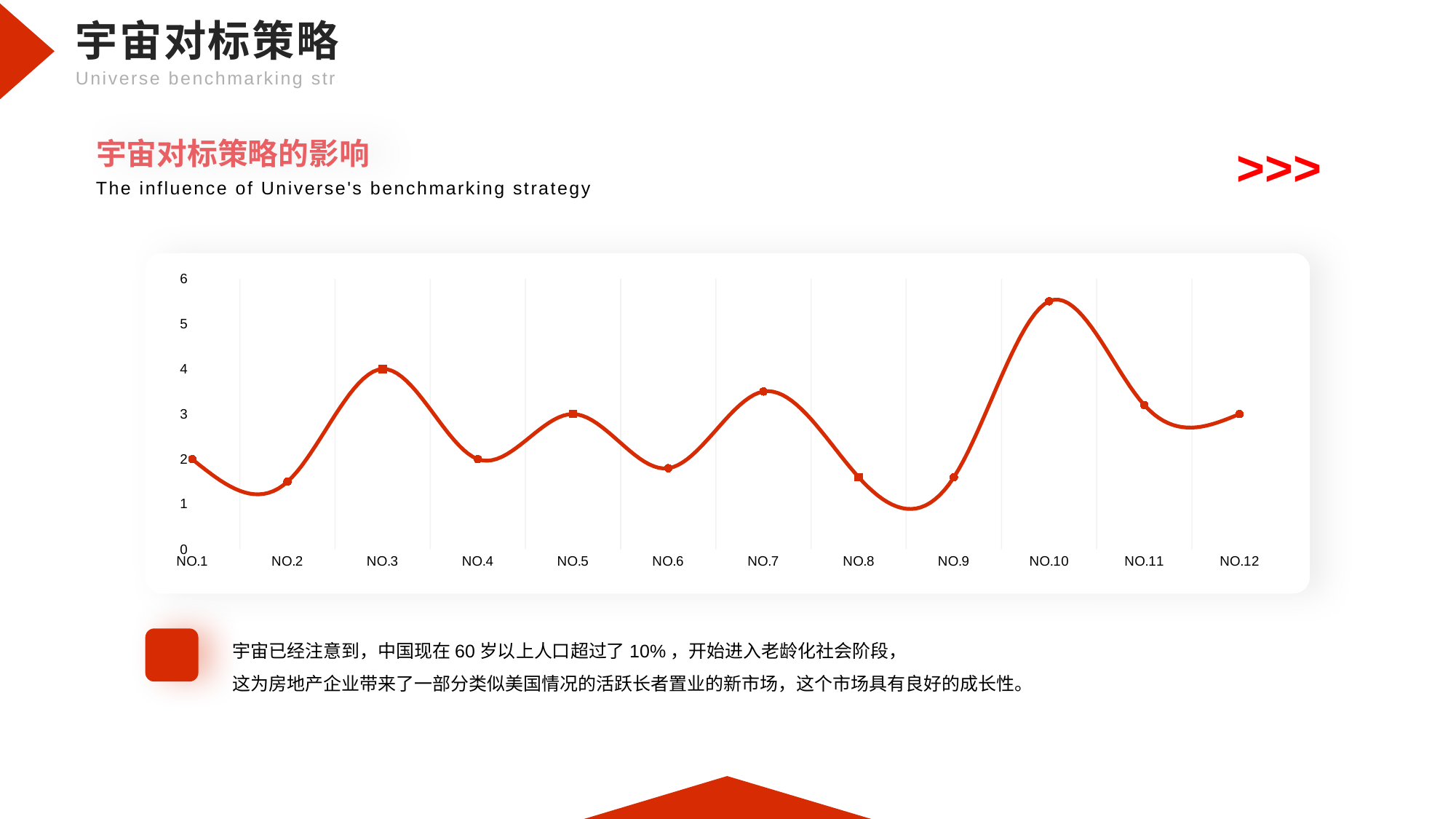

宇宙对标策略的影响
>>>
The influence of Universe's benchmarking strategy

### Chart

| Category | 系列 2 |
|---|---|
| NO.1 | 2.0 |
| NO.2 | 1.5 |
| NO.3 | 4.0 |
| NO.4 | 2.0 |
| NO.5 | 3.0 |
| NO.6 | 1.8 |
| NO.7 | 3.5 |
| NO.8 | 1.6 |
| NO.9 | 1.6 |
| NO.10 | 5.5 |
| NO.11 | 3.2 |
| NO.12 | 3.0 |
宇宙已经注意到，中国现在60岁以上人口超过了10%，开始进入老龄化社会阶段，
这为房地产企业带来了一部分类似美国情况的活跃长者置业的新市场，这个市场具有良好的成长性。